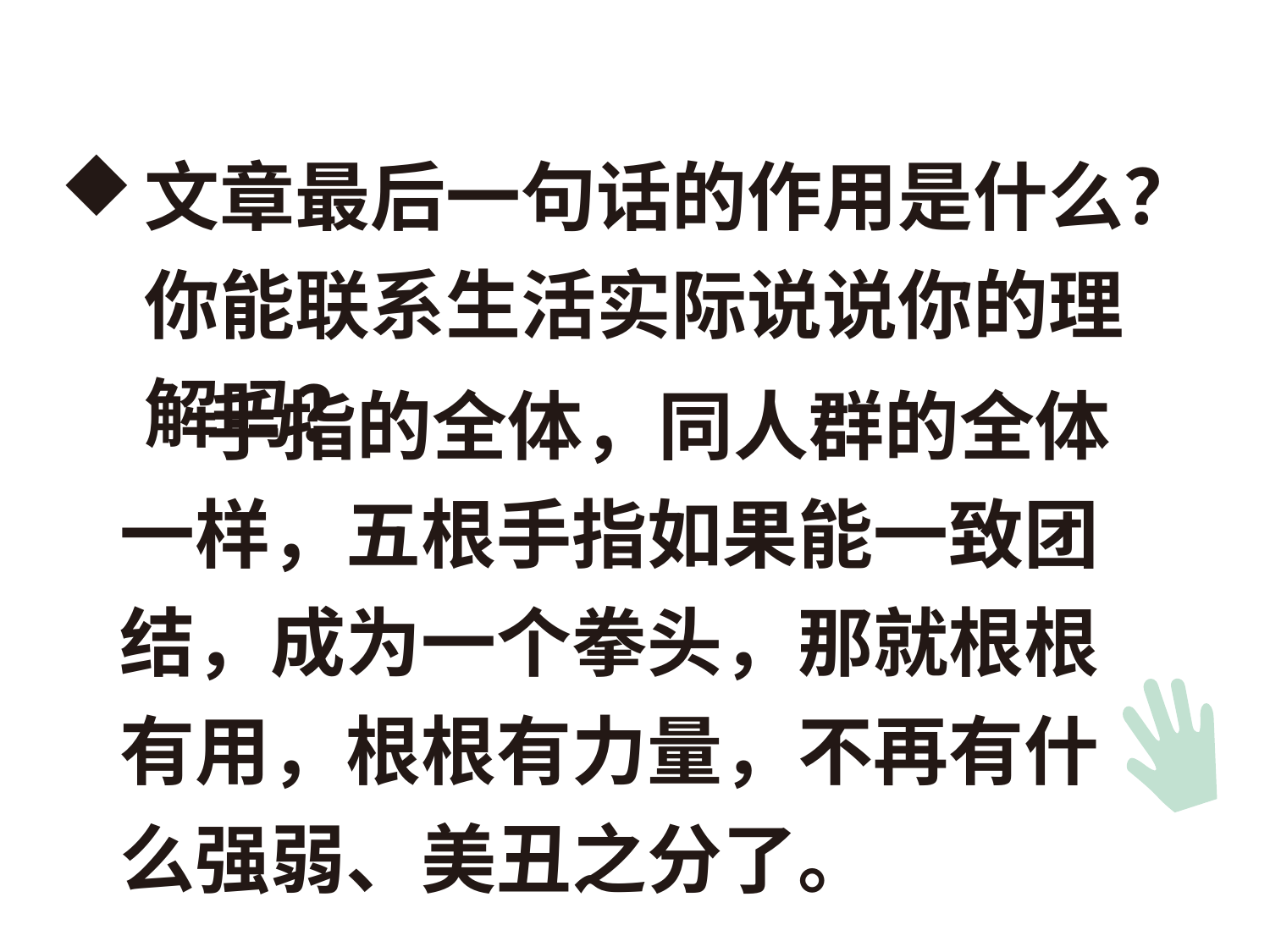

文章最后一句话的作用是什么？你能联系生活实际说说你的理解吗？
    手指的全体，同人群的全体一样，五根手指如果能一致团结，成为一个拳头，那就根根有用，根根有力量，不再有什么强弱、美丑之分了。